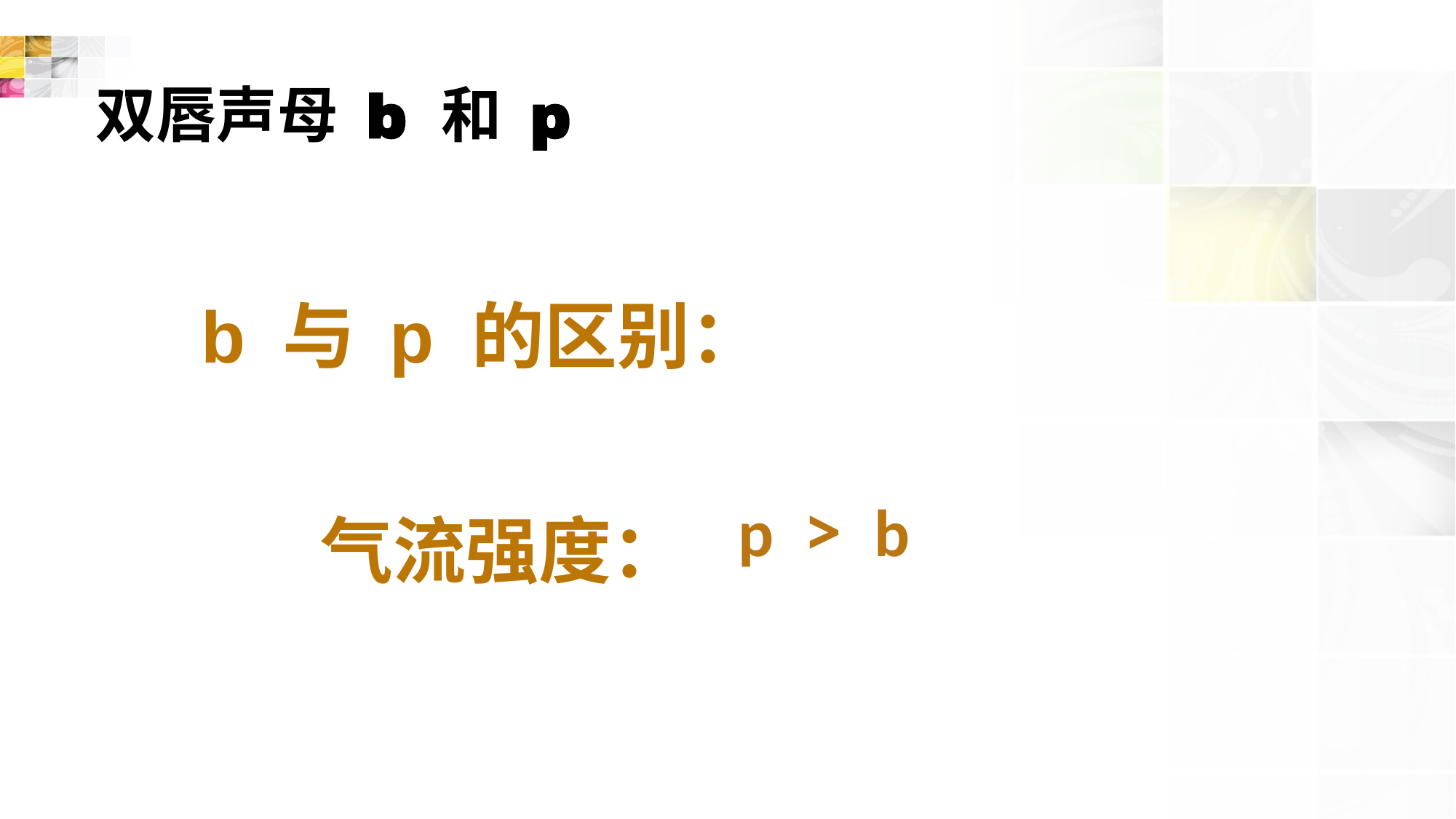

# 双唇声母 b 和 p
  b 与 p 的区别：

        气流强度：
p  >  b